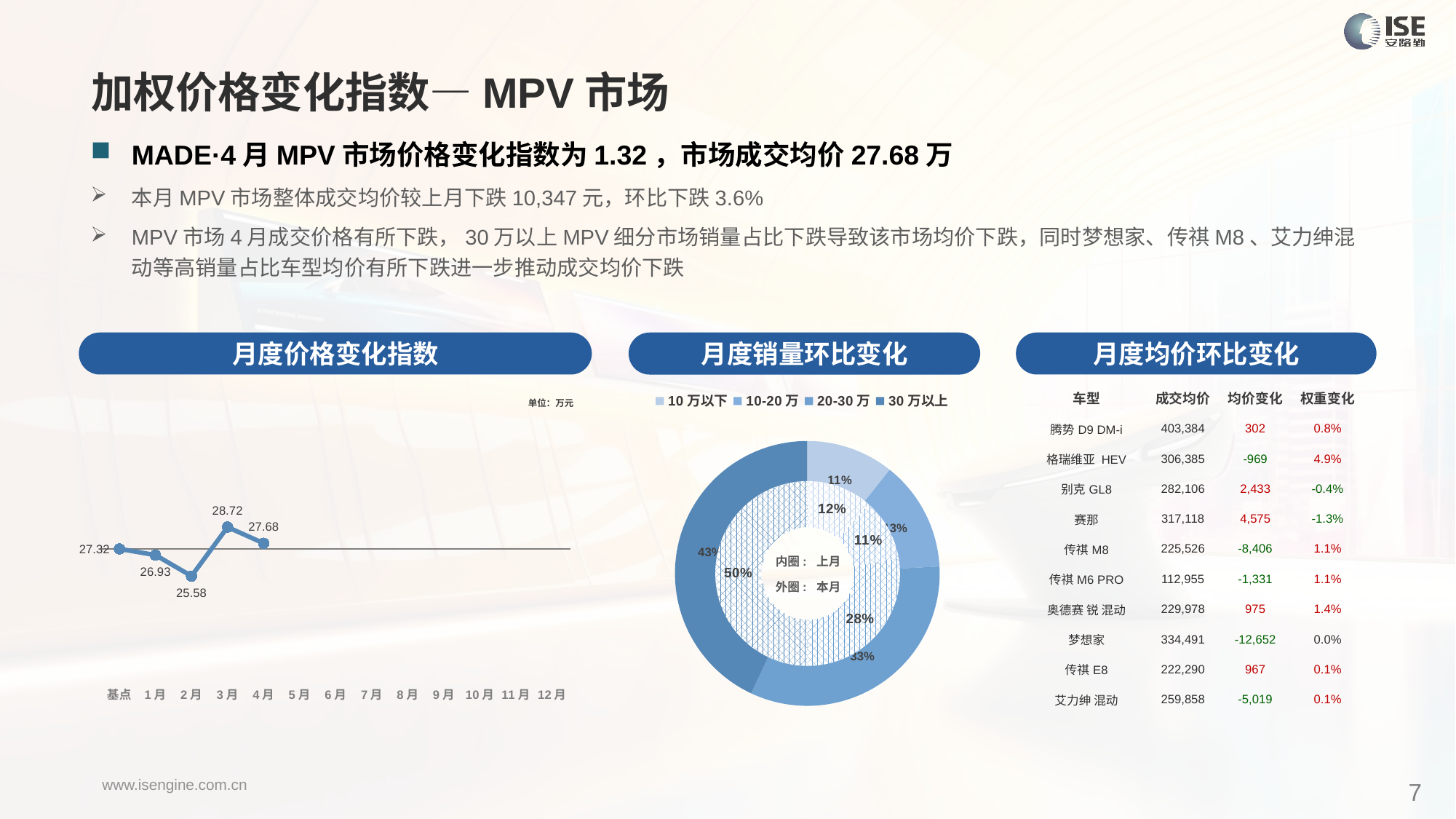

加权价格变化指数—MPV市场
MADE·4月MPV市场价格变化指数为1.32，市场成交均价27.68万
本月MPV市场整体成交均价较上月下跌10,347元，环比下跌3.6%
MPV市场4月成交价格有所下跌，30万以上MPV细分市场销量占比下跌导致该市场均价下跌，同时梦想家、传祺M8、艾力绅混动等高销量占比车型均价有所下跌进一步推动成交均价下跌
月度价格变化指数

月度均价环比变化

月度销量环比变化

| 车型 | 成交均价 | 均价变化 | 权重变化 |
| --- | --- | --- | --- |
| 腾势D9 DM-i | 403,384 | 302 | 0.8% |
| 格瑞维亚 HEV | 306,385 | -969 | 4.9% |
| 别克GL8 | 282,106 | 2,433 | -0.4% |
| 赛那 | 317,118 | 4,575 | -1.3% |
| 传祺M8 | 225,526 | -8,406 | 1.1% |
| 传祺M6 PRO | 112,955 | -1,331 | 1.1% |
| 奥德赛 锐 混动 | 229,978 | 975 | 1.4% |
| 梦想家 | 334,491 | -12,652 | 0.0% |
| 传祺E8 | 222,290 | 967 | 0.1% |
| 艾力绅 混动 | 259,858 | -5,019 | 0.1% |

### Chart

| Category | Y2024 |
|---|---|
| 基点 | 0.0 |
| 1月 | -1.4508803939342396 |
| 2月 | -6.37 |
| 3月 | 5.11 |
| 4月 | 1.32 |
| 5月 | None |
| 6月 | None |
| 7月 | None |
| 8月 | None |
| 9月 | None |
| 10月 | None |
| 11月 | None |
| 12月 | None |

### Chart

| Category | 销量 |
|---|---|
| 10万以下 | 7275.0 |
| 10-20万 | 9159.000000002101 |
| 20-30万 | 22310.000000000797 |
| 30万以上 | 29260.000000000888 |
单位：万元

### Chart

| Category | 销量 |
|---|---|
| 10万以下 | 7787.0 |
| 10-20万 | 7404.0 |
| 20-30万 | 18679.0 |
| 30万以上 | 33732.0 |
内圈:  上月
外圈:  本月
7